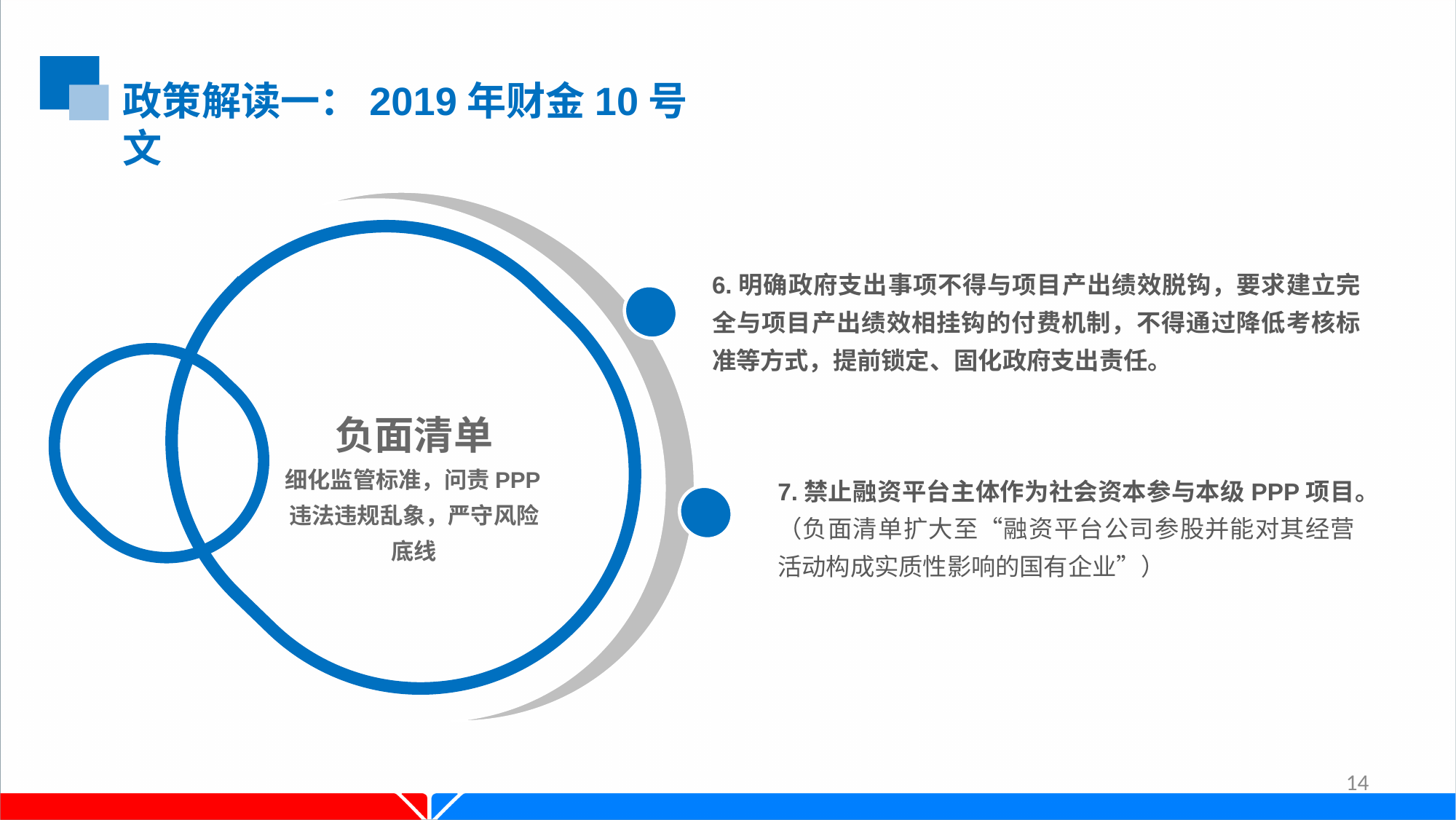

政策解读一：2019年财金10号文

6.明确政府支出事项不得与项目产出绩效脱钩，要求建立完全与项目产出绩效相挂钩的付费机制，不得通过降低考核标准等方式，提前锁定、固化政府支出责任。

负面清单
细化监管标准，问责PPP违法违规乱象，严守风险底线
7.禁止融资平台主体作为社会资本参与本级PPP项目。（负面清单扩大至“融资平台公司参股并能对其经营活动构成实质性影响的国有企业”）

14